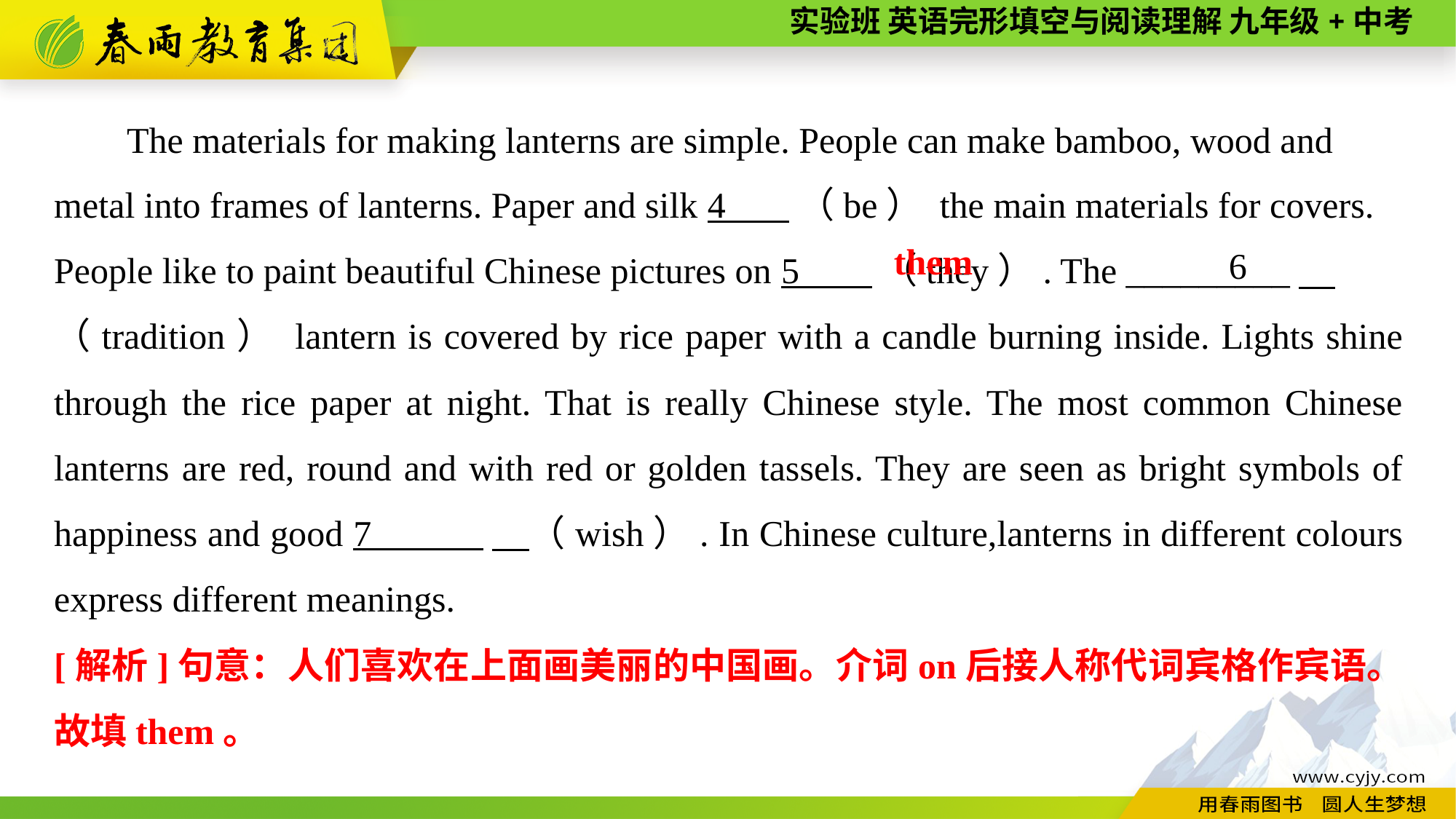

The materials for making lanterns are simple. People can make bamboo, wood and metal into frames of lanterns. Paper and silk 4       （be） the main materials for covers. People like to paint beautiful Chinese pictures on 5        （they）. The _________
（tradition） lantern is covered by rice paper with a candle burning inside. Lights shine through the rice paper at night. That is really Chinese style. The most common Chinese lanterns are red, round and with red or golden tassels. They are seen as bright symbols of happiness and good 7           　（wish）. In Chinese culture,lanterns in different colours express different meanings.
them
6
[解析]句意：人们喜欢在上面画美丽的中国画。介词on后接人称代词宾格作宾语。故填them。